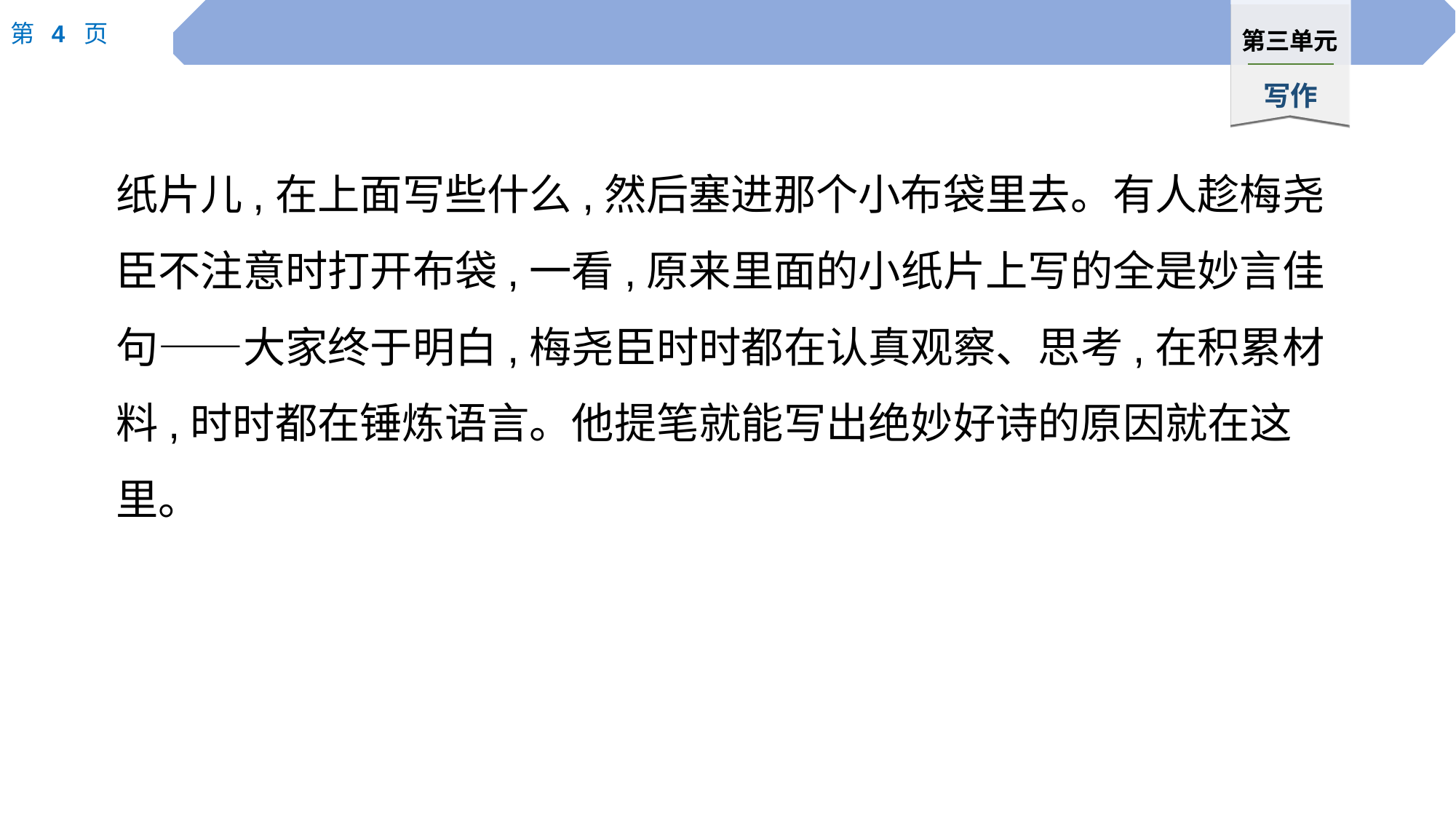

纸片儿,在上面写些什么,然后塞进那个小布袋里去。有人趁梅尧臣不注意时打开布袋,一看,原来里面的小纸片上写的全是妙言佳句——大家终于明白,梅尧臣时时都在认真观察、思考,在积累材料,时时都在锤炼语言。他提笔就能写出绝妙好诗的原因就在这里。